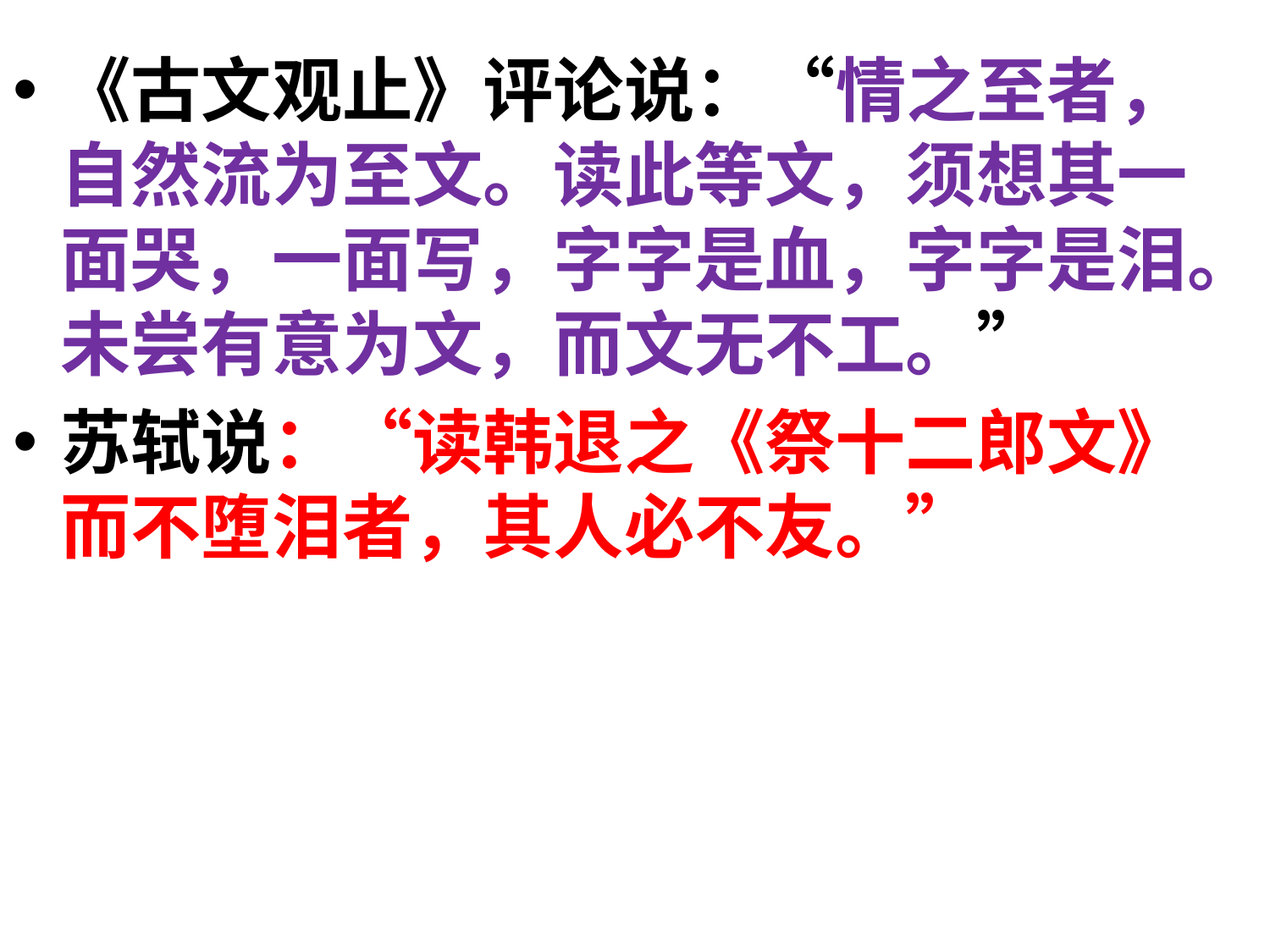

#
《古文观止》评论说：“情之至者，自然流为至文。读此等文，须想其一面哭，一面写，字字是血，字字是泪。未尝有意为文，而文无不工。”
苏轼说：“读韩退之《祭十二郎文》而不堕泪者，其人必不友。”